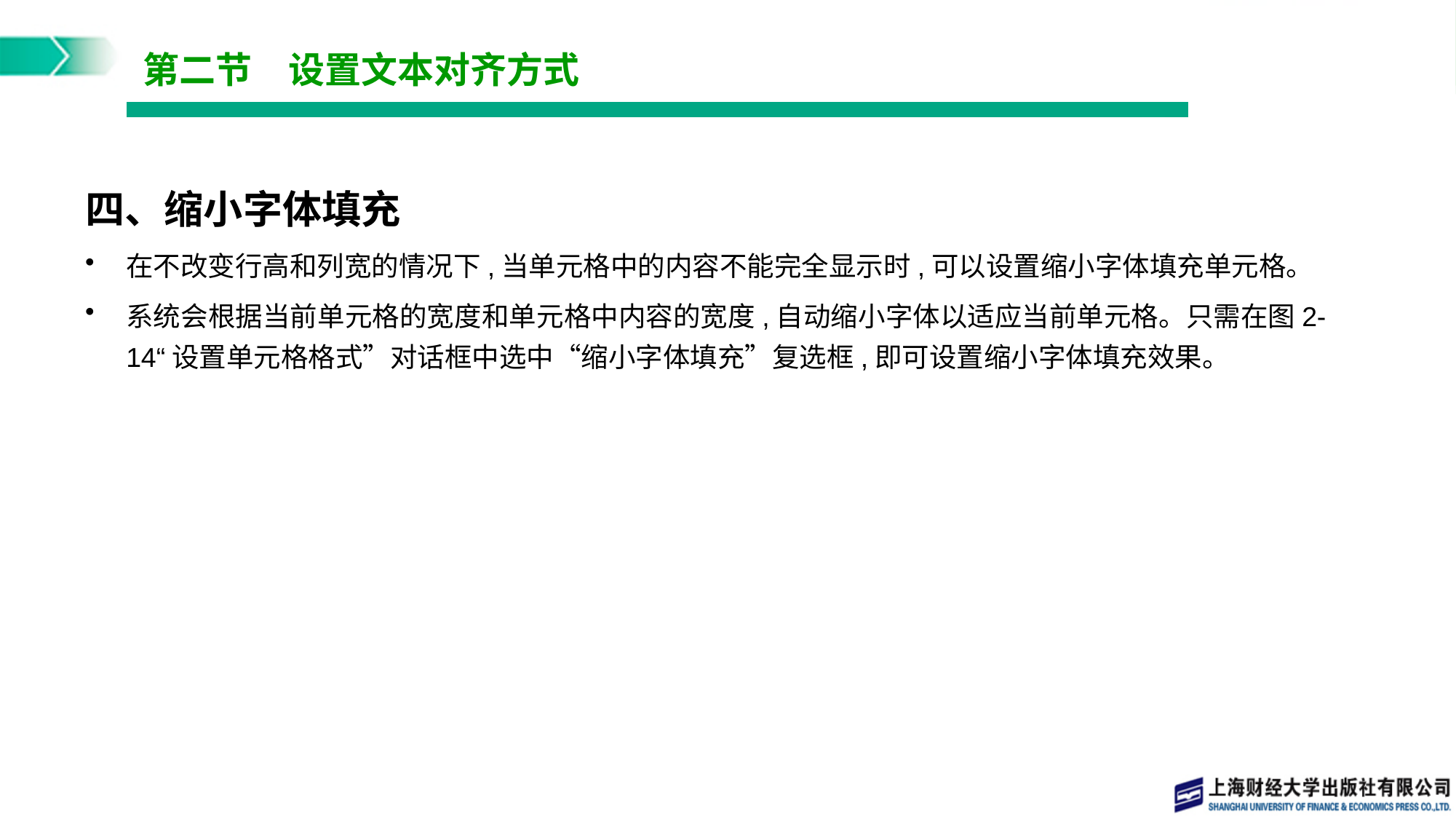

# 第二节　设置文本对齐方式
四、缩小字体填充
在不改变行高和列宽的情况下,当单元格中的内容不能完全显示时,可以设置缩小字体填充单元格。
系统会根据当前单元格的宽度和单元格中内容的宽度,自动缩小字体以适应当前单元格。只需在图2-14“设置单元格格式”对话框中选中“缩小字体填充”复选框,即可设置缩小字体填充效果。